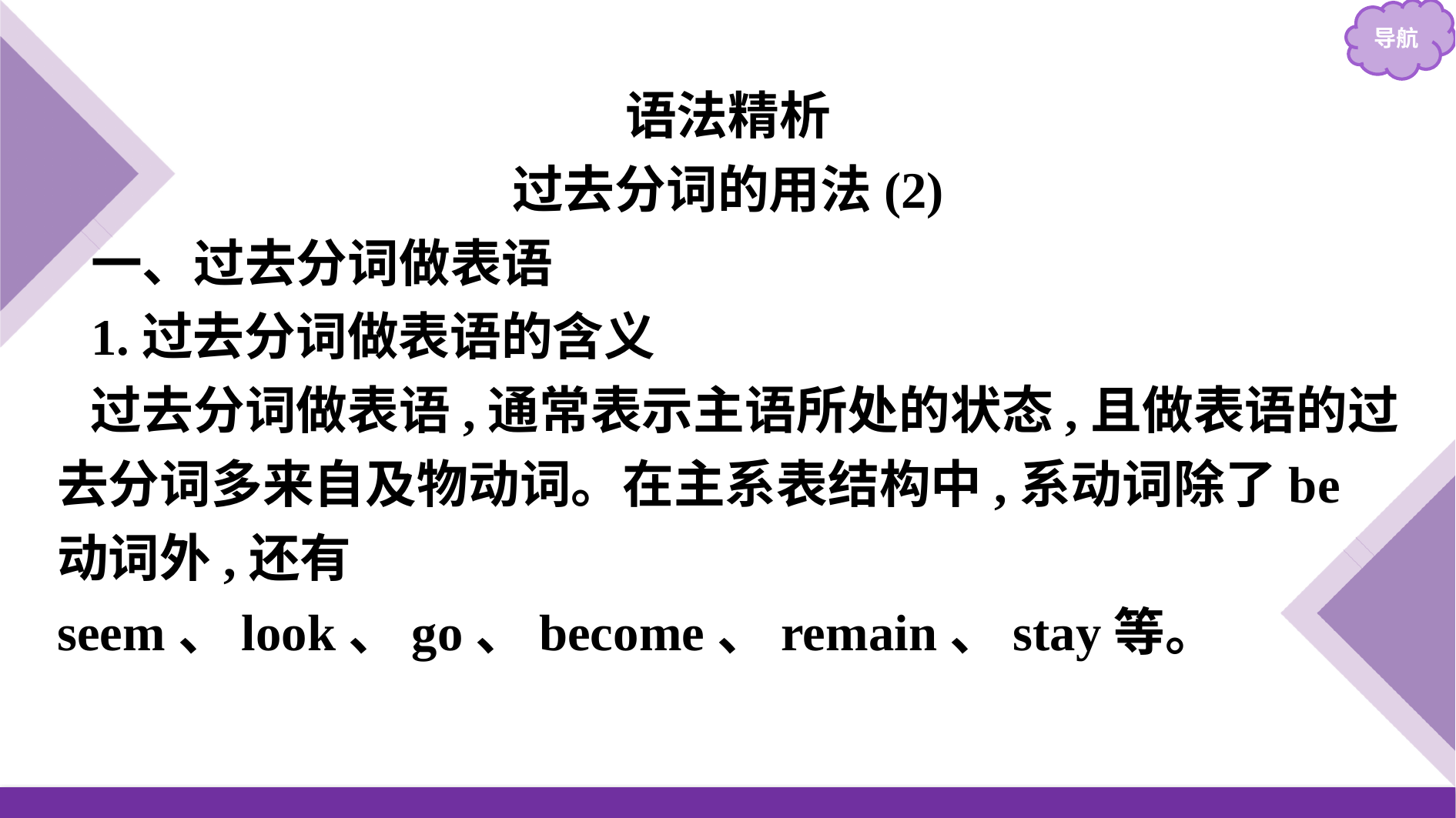

语法精析
过去分词的用法(2)
一、过去分词做表语
1.过去分词做表语的含义
过去分词做表语,通常表示主语所处的状态,且做表语的过去分词多来自及物动词。在主系表结构中,系动词除了be动词外,还有seem、look、go、become、remain、stay等。